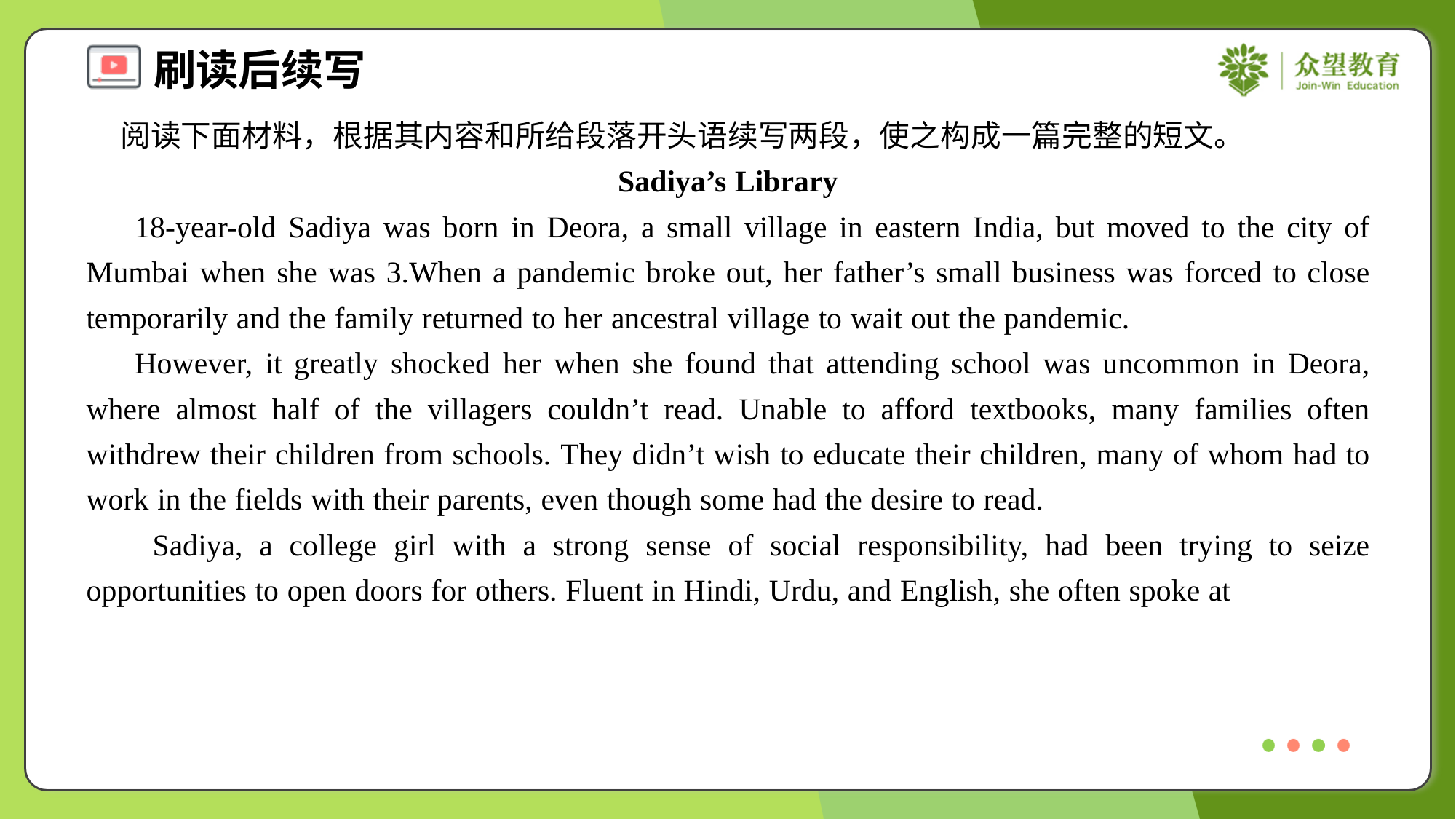

阅读下面材料，根据其内容和所给段落开头语续写两段，使之构成一篇完整的短文。
Sadiya’s Library
    18-year-old Sadiya was born in Deora, a small village in eastern India, but moved to the city of Mumbai when she was 3.When a pandemic broke out, her father’s small business was forced to close temporarily and the family returned to her ancestral village to wait out the pandemic.
    However, it greatly shocked her when she found that attending school was uncommon in Deora, where almost half of the villagers couldn’t read. Unable to afford textbooks, many families often withdrew their children from schools. They didn’t wish to educate their children, many of whom had to work in the fields with their parents, even though some had the desire to read.
    Sadiya, a college girl with a strong sense of social responsibility, had been trying to seize opportunities to open doors for others. Fluent in Hindi, Urdu, and English, she often spoke at